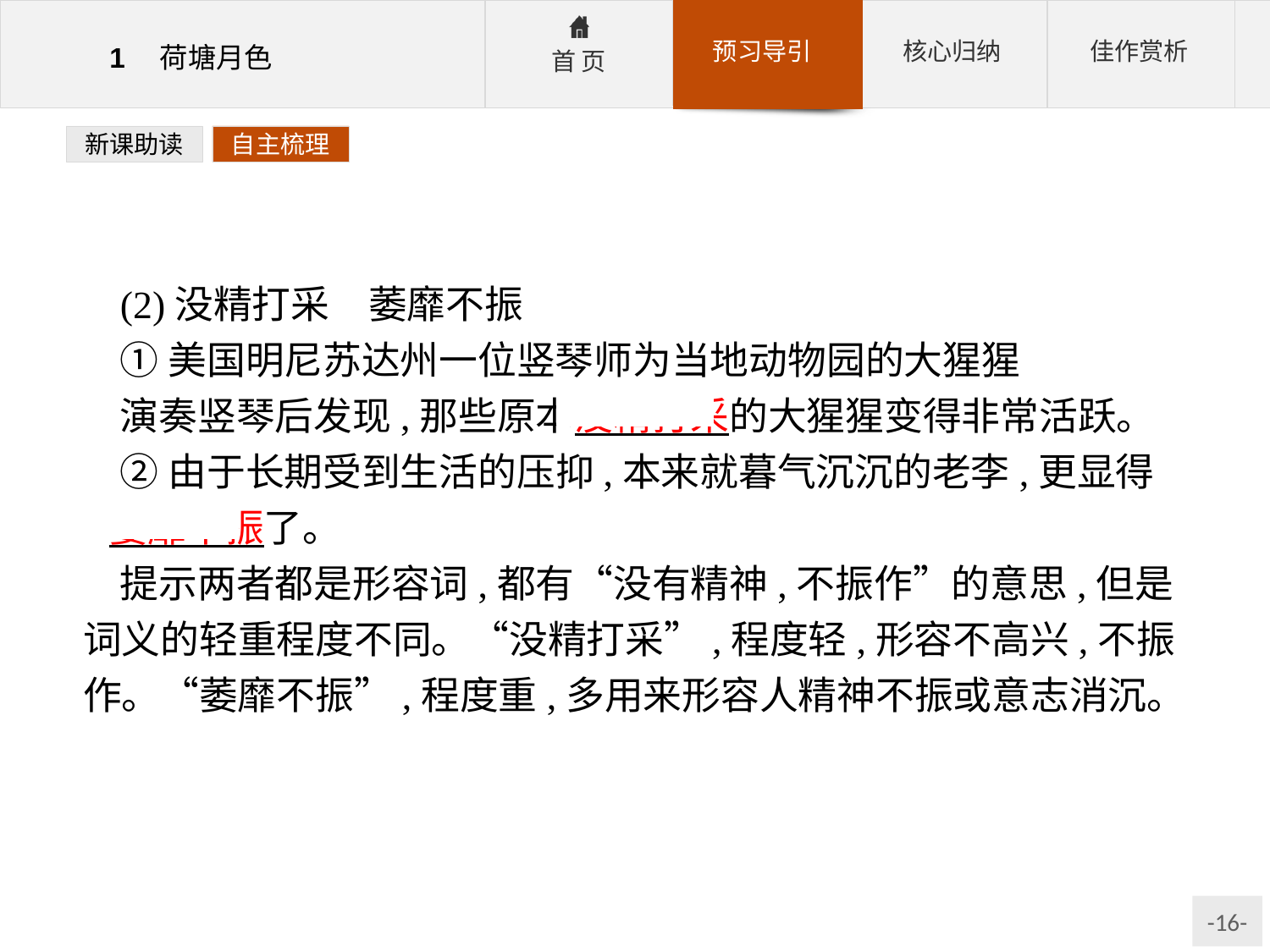

新课助读
自主梳理
(2)没精打采　萎靡不振
①美国明尼苏达州一位竖琴师为当地动物园的大猩猩
演奏竖琴后发现,那些原本没精打采的大猩猩变得非常活跃。
②由于长期受到生活的压抑,本来就暮气沉沉的老李,更显得       萎靡不振了。
提示两者都是形容词,都有“没有精神,不振作”的意思,但是词义的轻重程度不同。“没精打采”,程度轻,形容不高兴,不振作。“萎靡不振”,程度重,多用来形容人精神不振或意志消沉。